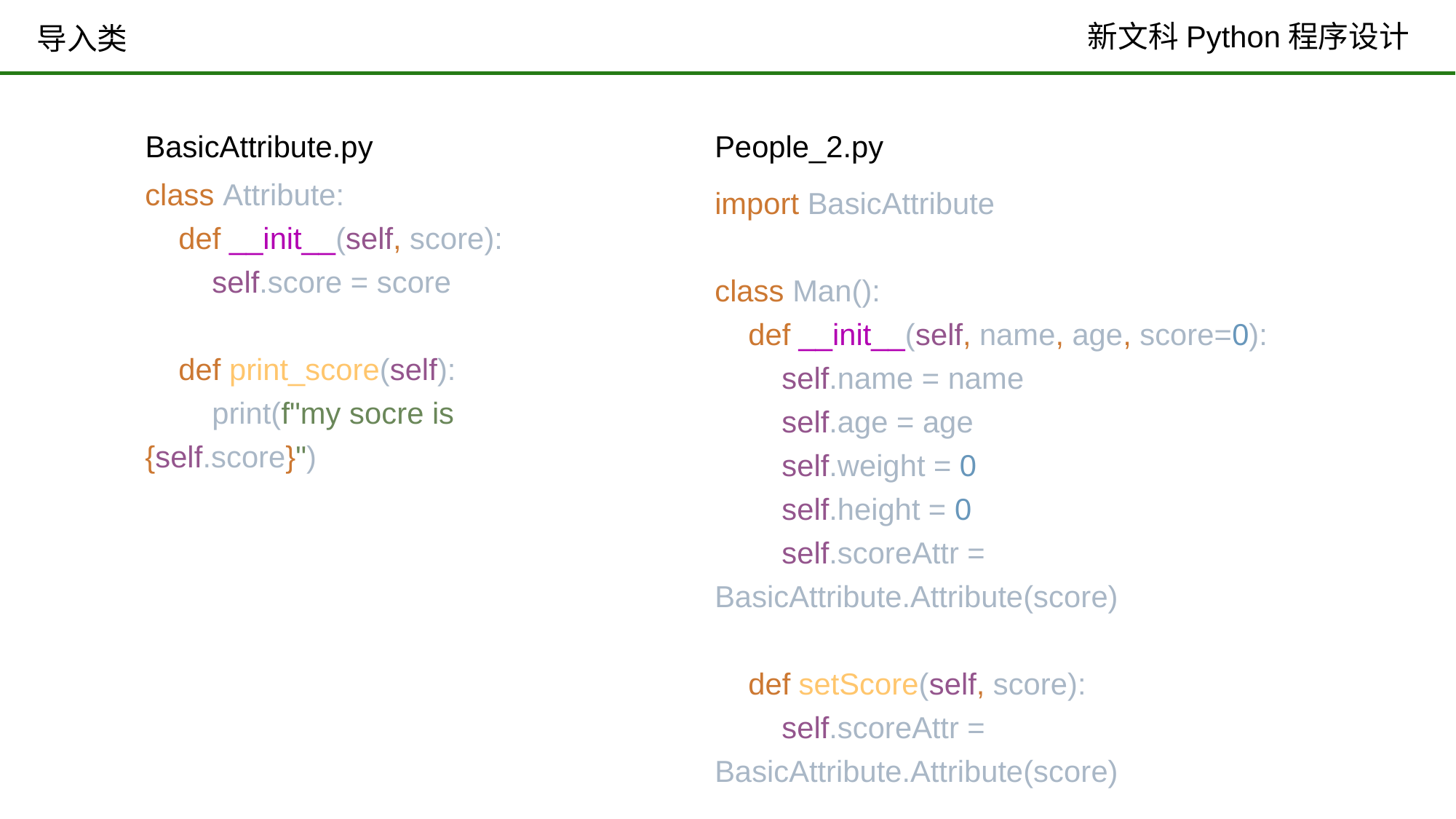

# 导入类
BasicAttribute.py
class Attribute:
    def __init__(self, score):
        self.score = score
    def print_score(self):
        print(f"my socre is {self.score}")
People_2.py
import BasicAttribute
class Man():
    def __init__(self, name, age, score=0):
        self.name = name
        self.age = age
        self.weight = 0
        self.height = 0
        self.scoreAttr = BasicAttribute.Attribute(score)
    def setScore(self, score):
        self.scoreAttr = BasicAttribute.Attribute(score)